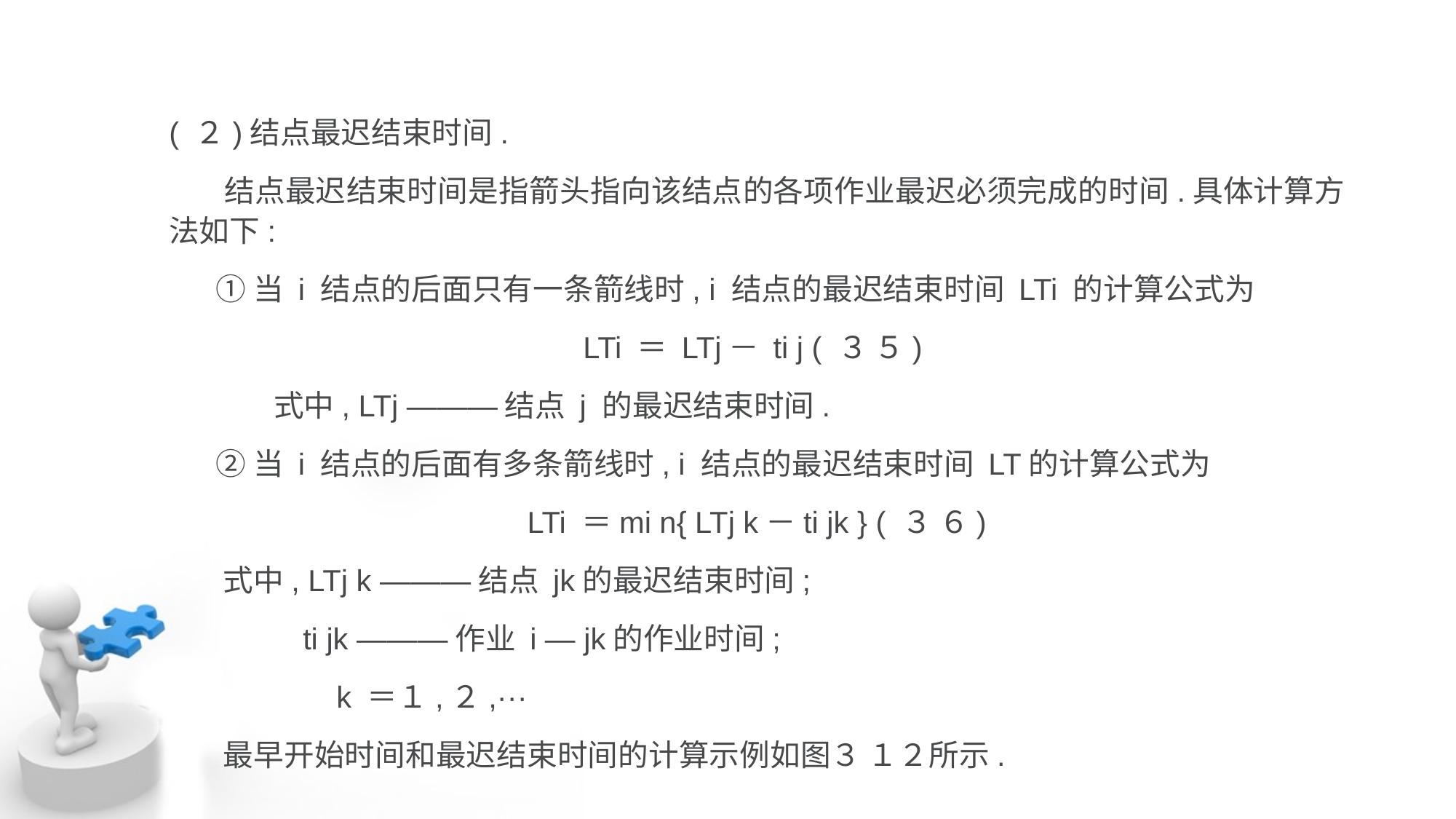

( ２)结点最迟结束时间.
       结点最迟结束时间是指箭头指向该结点的各项作业最迟必须完成的时间.具体计算方 法如下:
       ①当 i 结点的后面只有一条箭线时, i 结点的最迟结束时间 LTi 的计算公式为
LTi ＝ LTj－ ti j ( ３ ５)
　 　 　式中, LTj ———结点 j 的最迟结束时间.
       ②当 i 结点的后面有多条箭线时, i 结点的最迟结束时间 LT的计算公式为
LTi ＝mi n{ LTj k－ti jk } ( ３ ６)
       式中, LTj k ———结点 jk的最迟结束时间;
                ti jk ———作业 i — jk的作业时间;
                    k ＝１,２,···
       最早开始时间和最迟结束时间的计算示例如图３ １２所示.